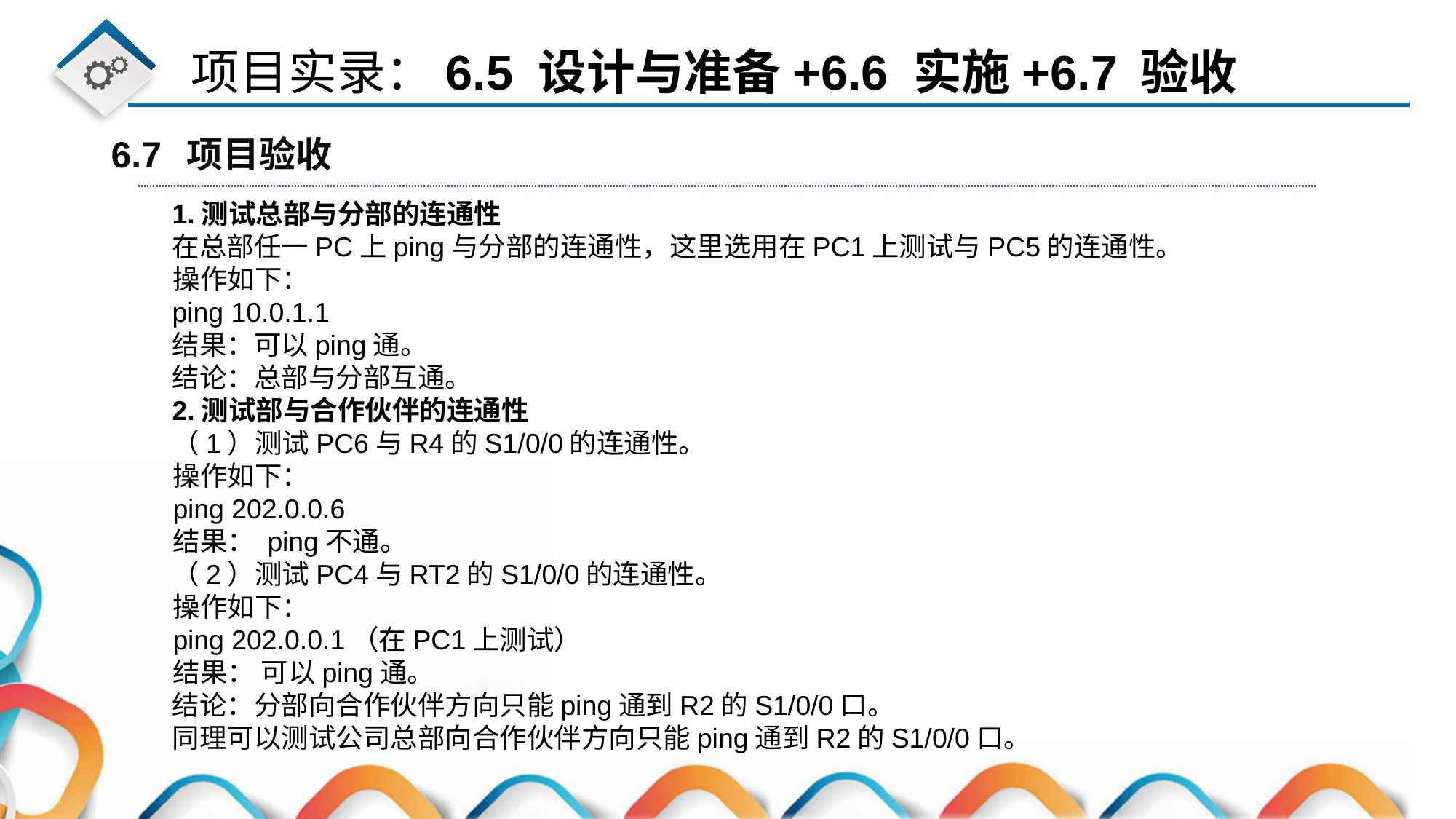

6.7  项目验收

1.测试总部与分部的连通性
在总部任一PC上ping与分部的连通性，这里选用在PC1上测试与PC5的连通性。
操作如下：
ping 10.0.1.1
结果：可以ping通。
结论：总部与分部互通。
2.测试部与合作伙伴的连通性
（1）测试PC6与R4的S1/0/0的连通性。
操作如下：
ping 202.0.0.6
结果： ping不通。
（2）测试PC4与RT2的S1/0/0的连通性。
操作如下：
ping 202.0.0.1（在PC1上测试）
结果： 可以ping通。
结论：分部向合作伙伴方向只能ping通到R2的S1/0/0口。
同理可以测试公司总部向合作伙伴方向只能ping通到R2的S1/0/0口。